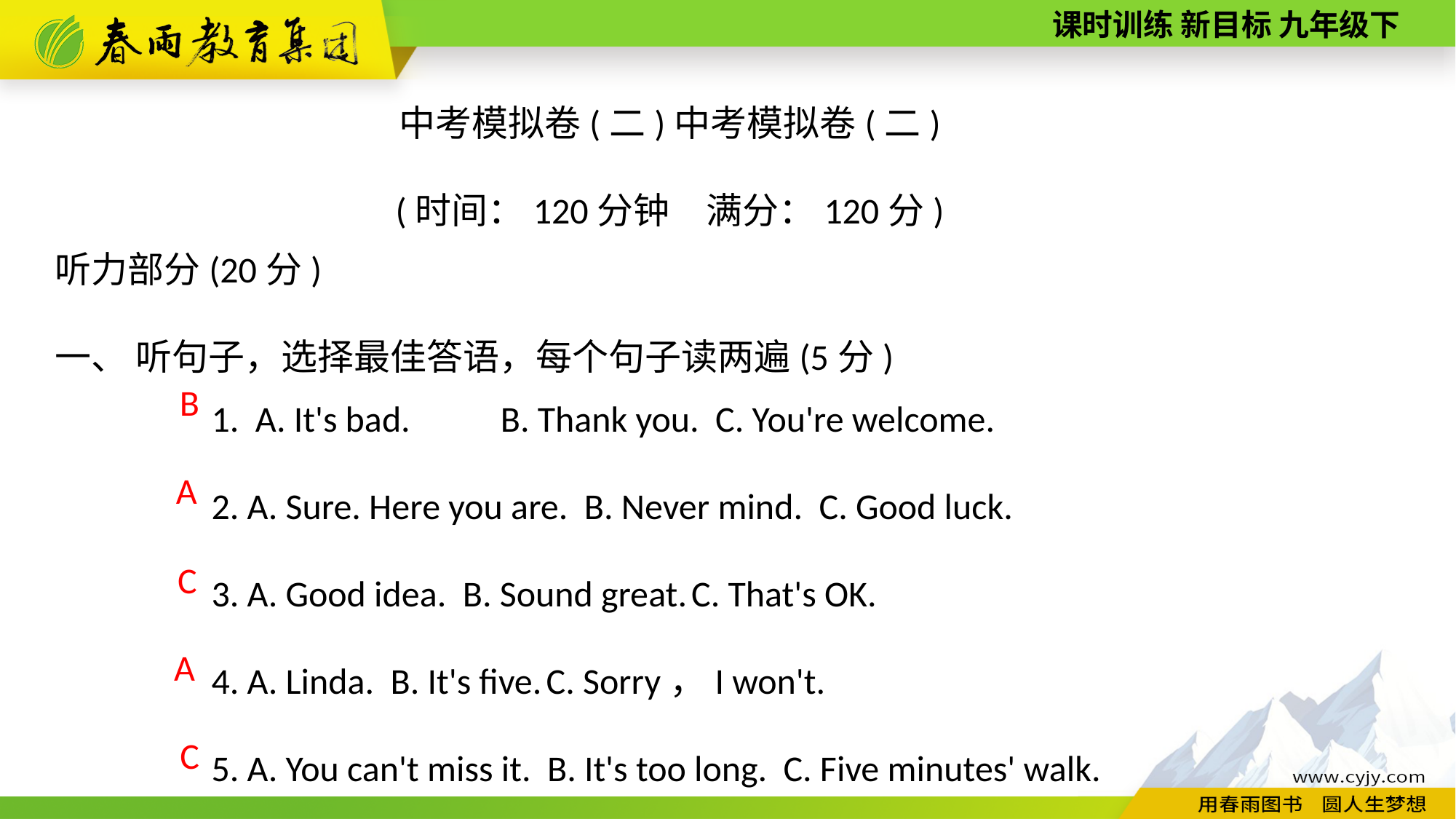

中考模拟卷(二)中考模拟卷(二)
(时间：120分钟　满分：120分)
听力部分(20分)
一、 听句子，选择最佳答语，每个句子读两遍(5分)
1.  A. It's bad.　　B. Thank you.  C. You're welcome.
2. A. Sure. Here you are.  B. Never mind.  C. Good luck.
3. A. Good idea.  B. Sound great. C. That's OK.
4. A. Linda.  B. It's five. C. Sorry，I won't.
5. A. You can't miss it.  B. It's too long.  C. Five minutes' walk.
B
A
 C
A
C